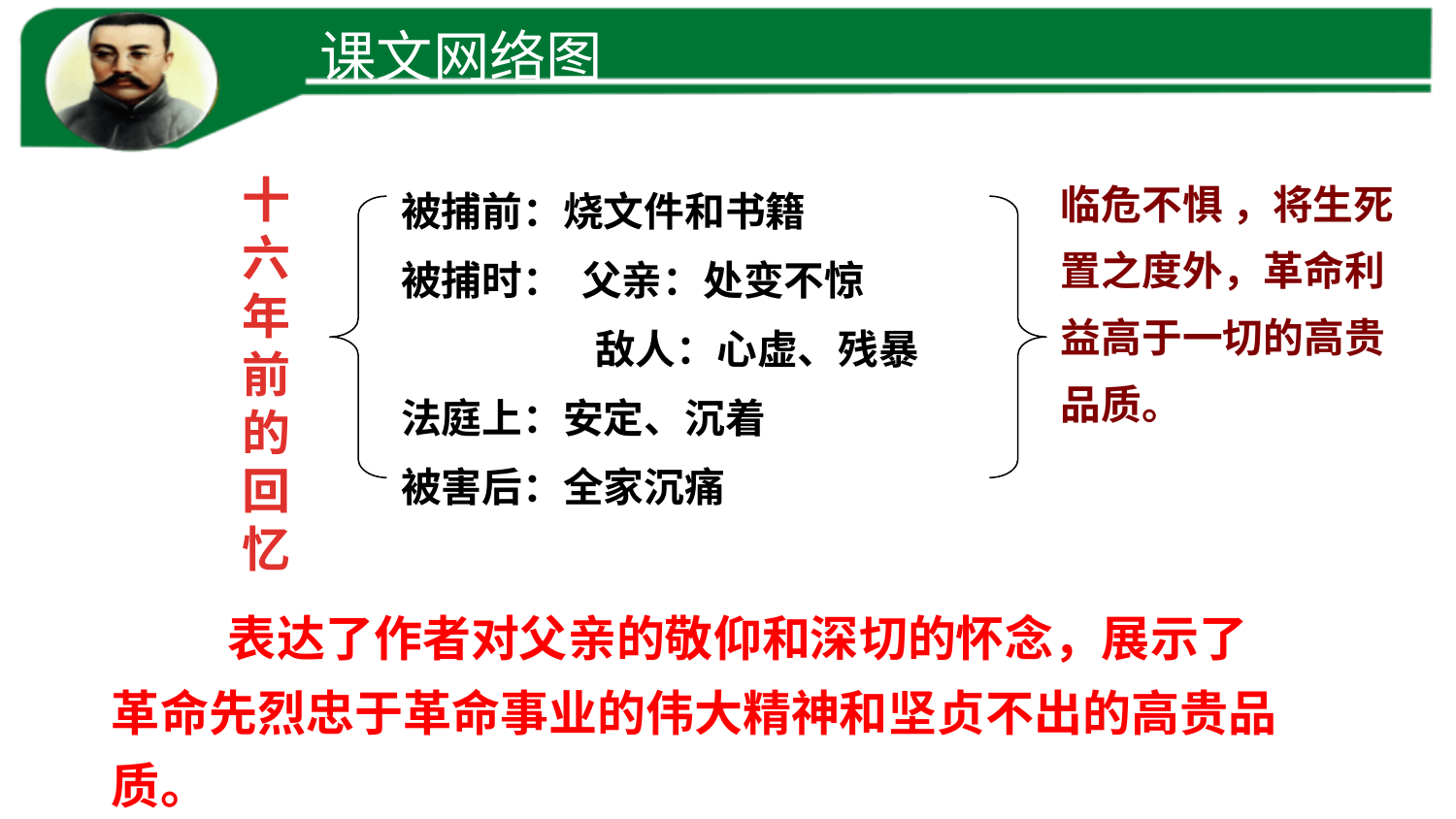

课文网络图
临危不惧 ，将生死置之度外，革命利益高于一切的高贵品质。
十六年前的回忆
被捕前：烧文件和书籍
被捕时：  父亲：处变不惊
                    敌人：心虚、残暴
法庭上：安定、沉着
被害后：全家沉痛

        表达了作者对父亲的敬仰和深切的怀念，展示了革命先烈忠于革命事业的伟大精神和坚贞不出的高贵品质。